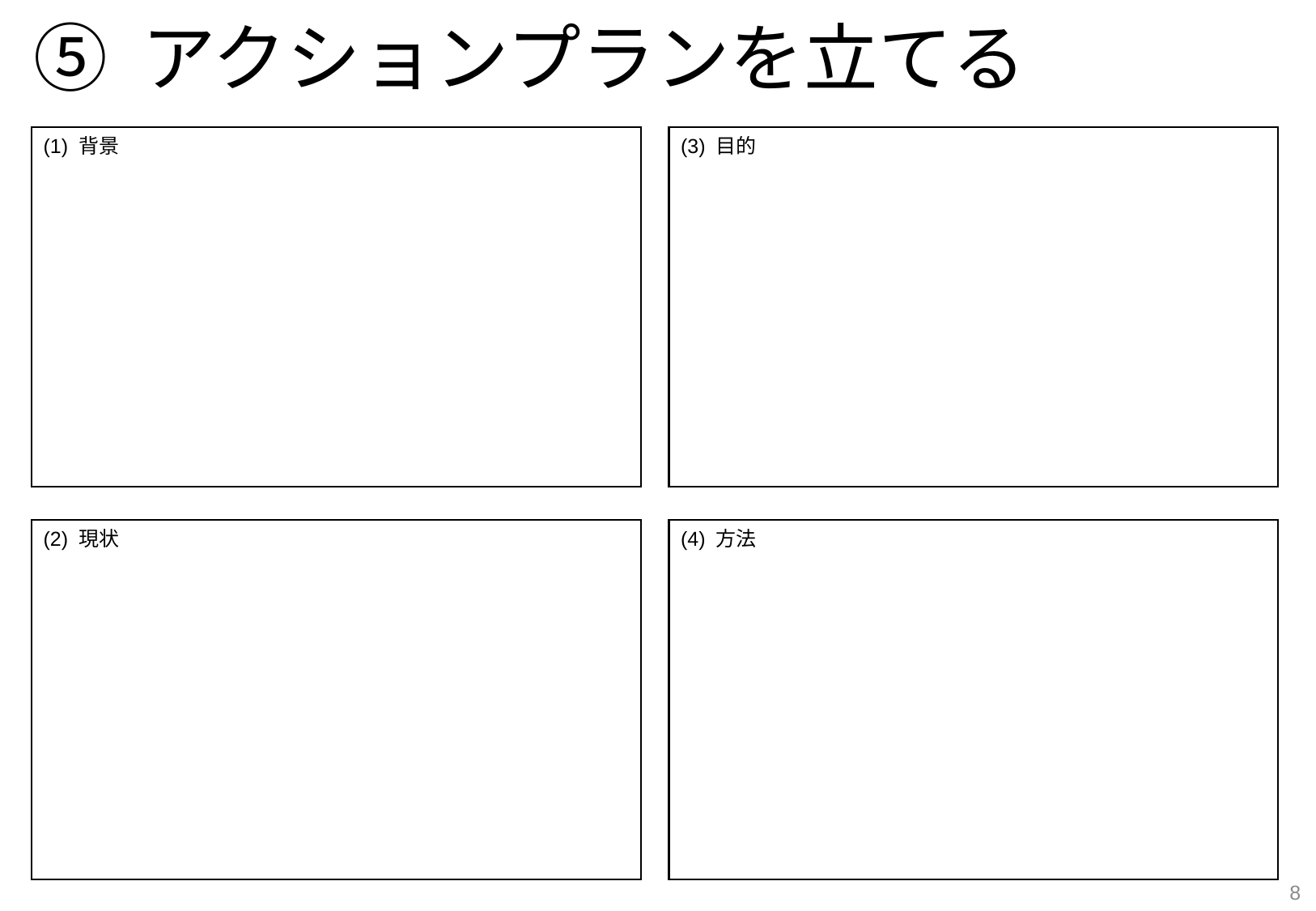

# ⑤ アクションプランを立てる
(1) 背景
(3) 目的

(2) 現状
(4) 方法
8